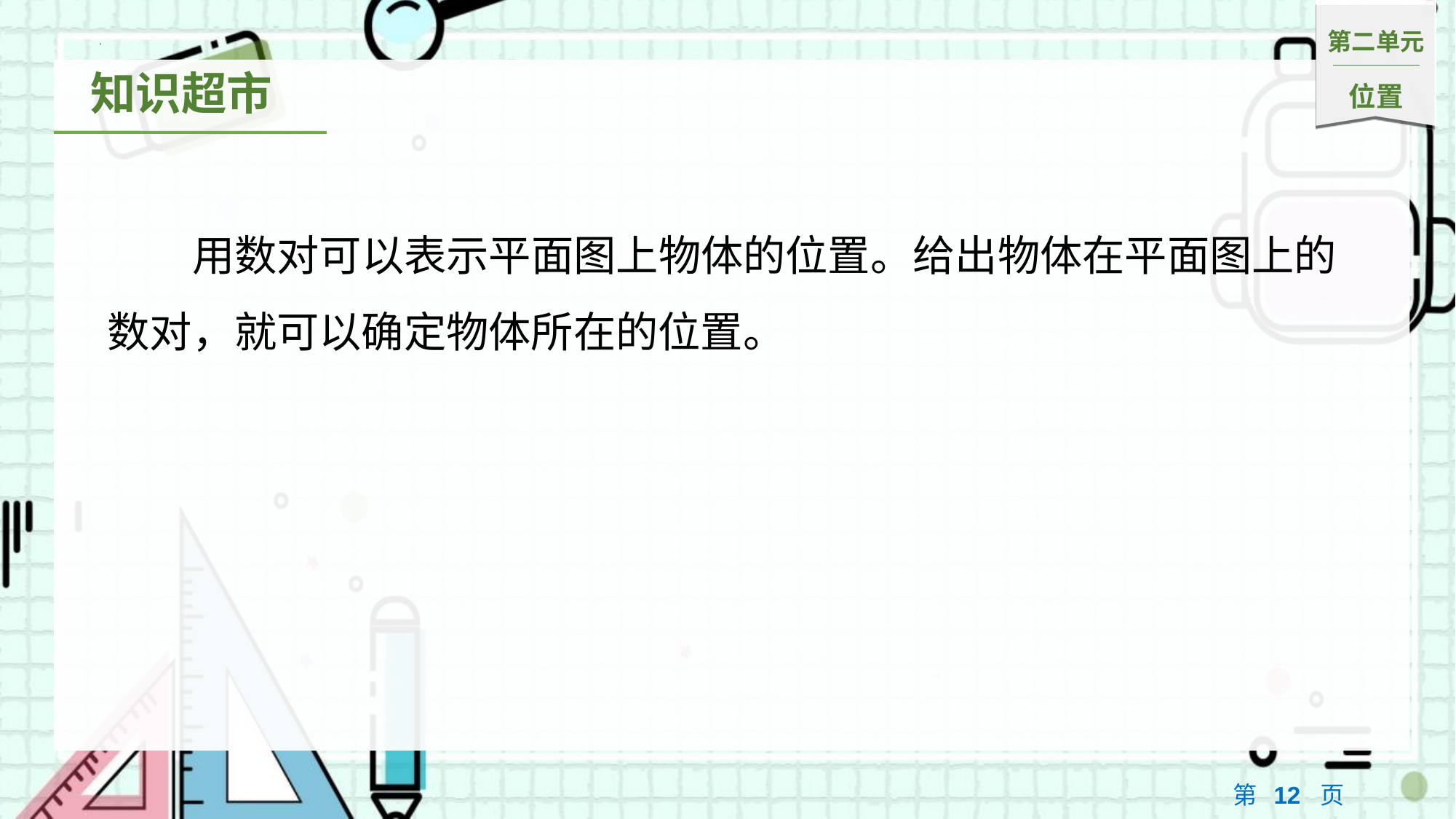

用数对可以表示平面图上物体的位置。给出物体在平面图上的数对，就可以确定物体所在的位置。